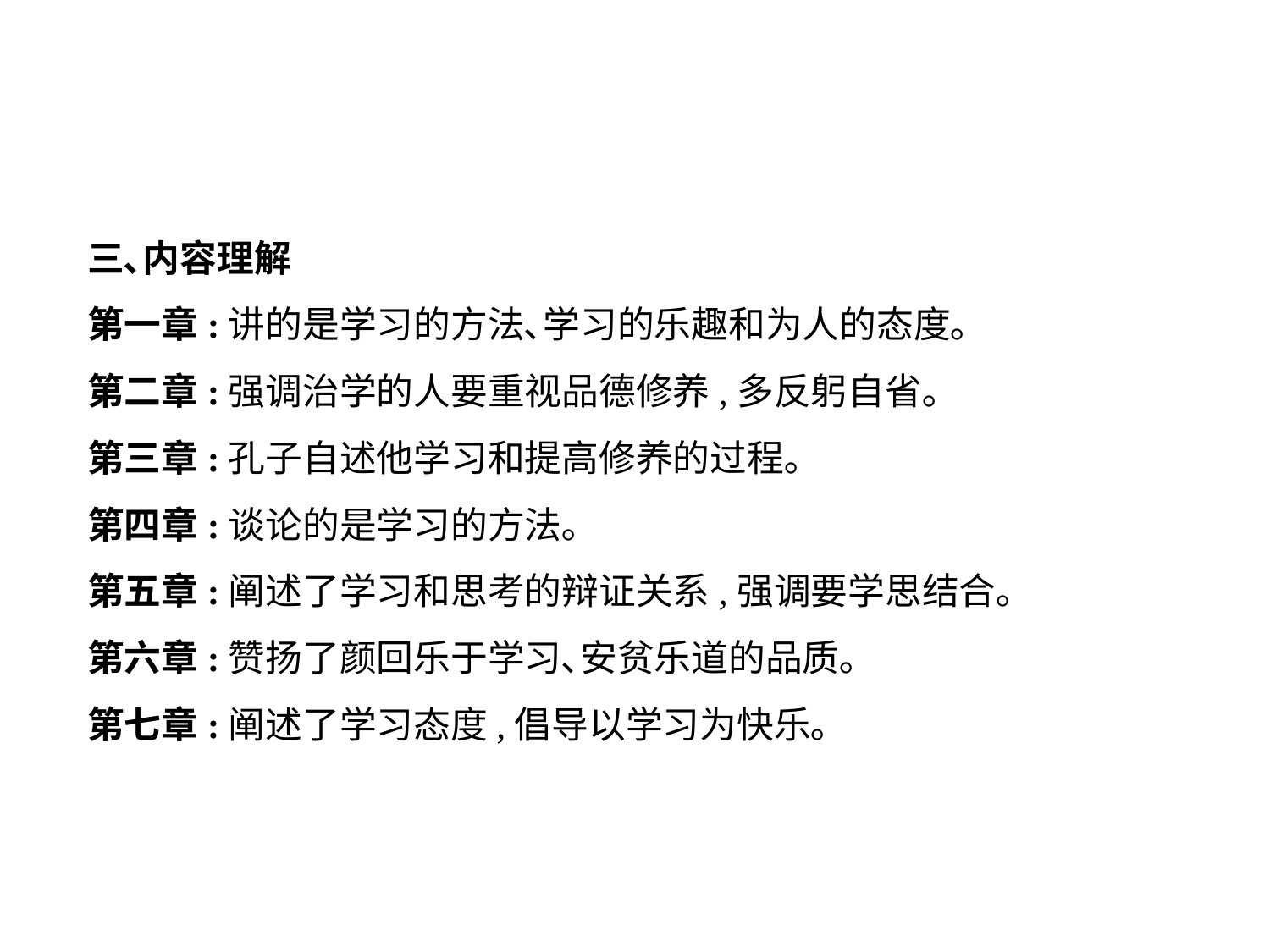

三､内容理解
第一章:讲的是学习的方法､学习的乐趣和为人的态度｡
第二章:强调治学的人要重视品德修养,多反躬自省｡
第三章:孔子自述他学习和提高修养的过程｡
第四章:谈论的是学习的方法｡
第五章:阐述了学习和思考的辩证关系,强调要学思结合｡
第六章:赞扬了颜回乐于学习､安贫乐道的品质｡
第七章:阐述了学习态度,倡导以学习为快乐｡